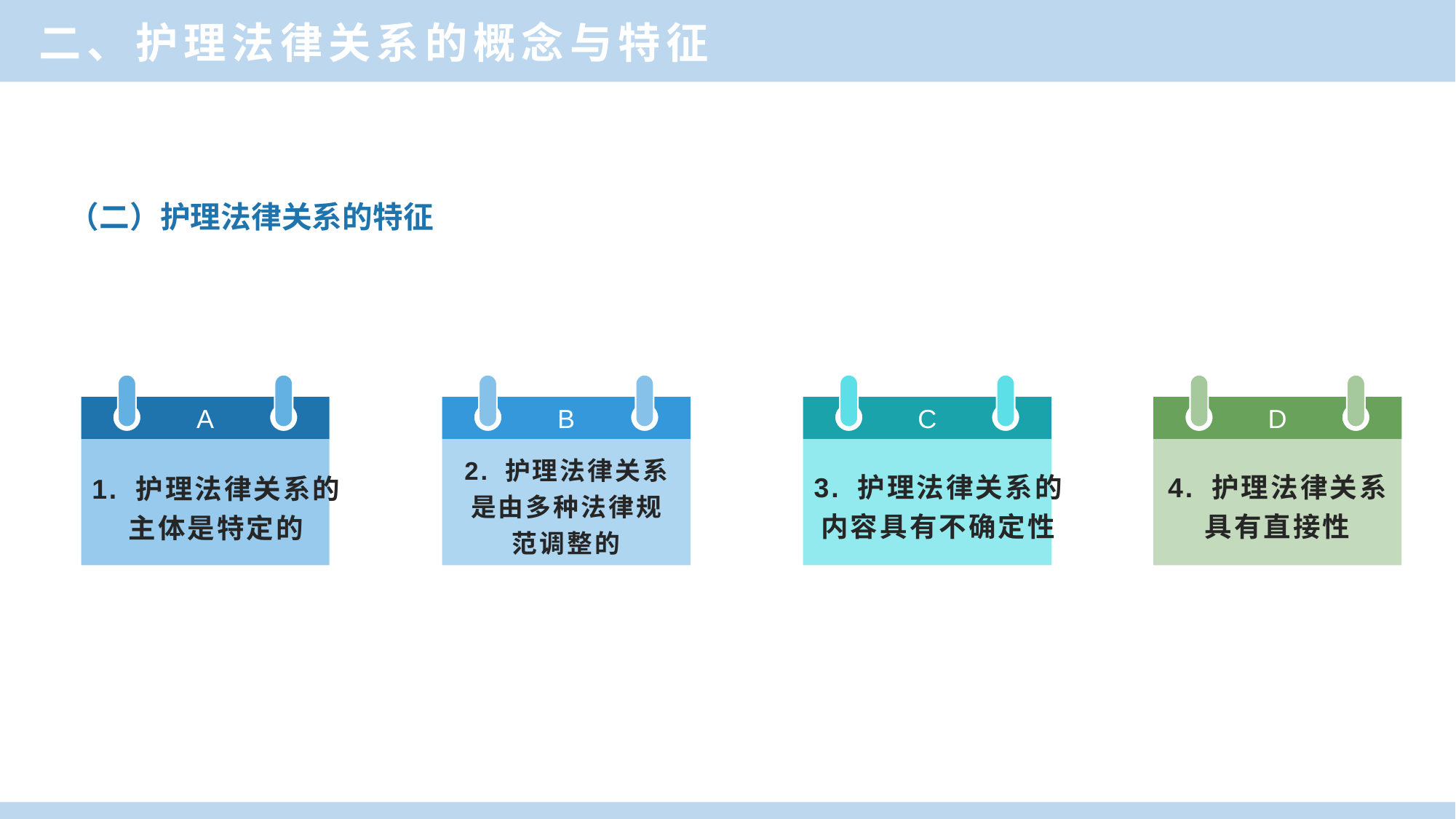

二、护理法律关系的概念与特征
（二）护理法律关系的特征

A

1. 护理法律关系的
主体是特定的

B

2. 护理法律关系
是由多种法律规
范调整的

C

3. 护理法律关系的
内容具有不确定性

D

4. 护理法律关系
具有直接性